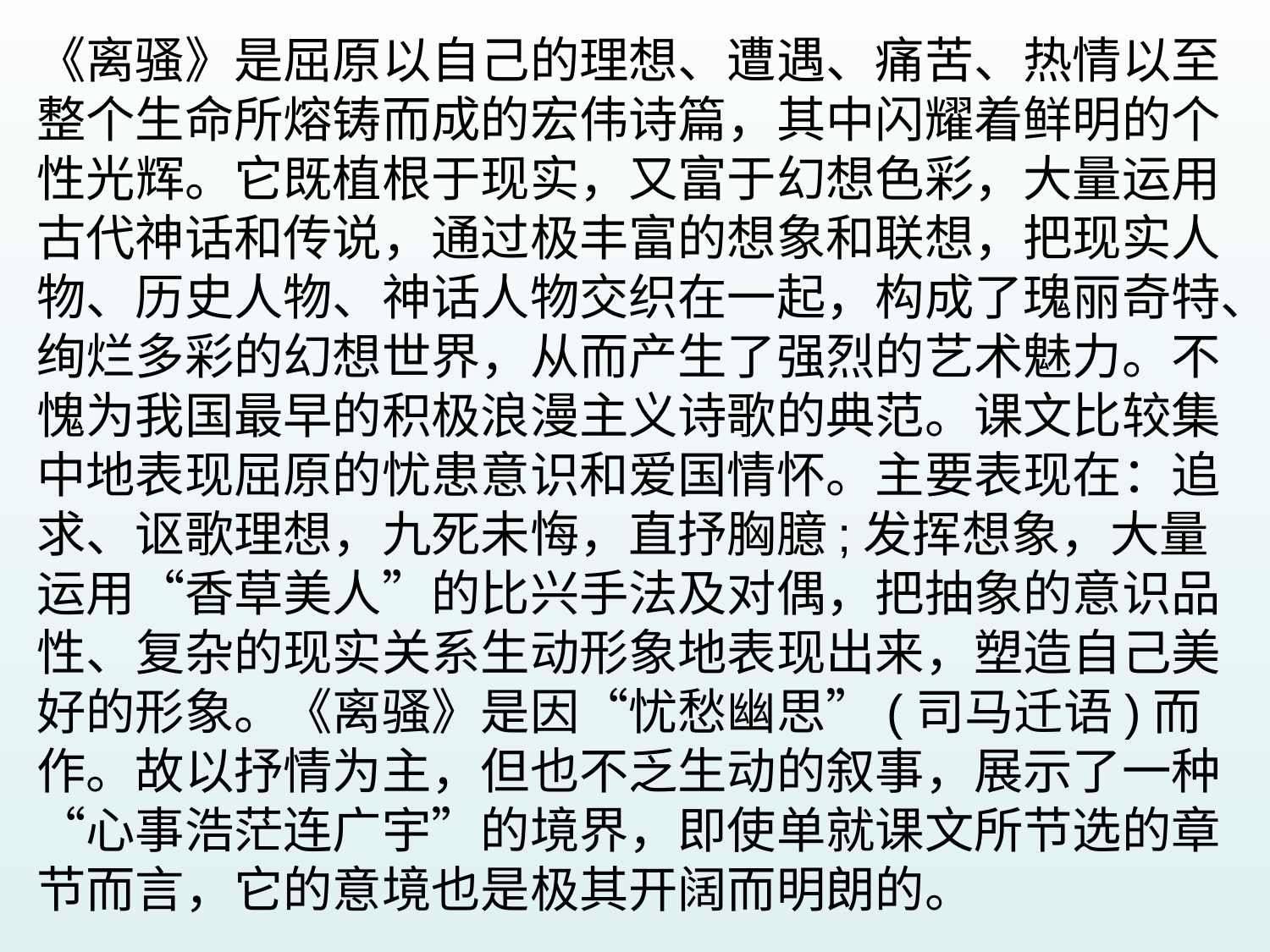

《离骚》是屈原以自己的理想、遭遇、痛苦、热情以至整个生命所熔铸而成的宏伟诗篇，其中闪耀着鲜明的个性光辉。它既植根于现实，又富于幻想色彩，大量运用古代神话和传说，通过极丰富的想象和联想，把现实人物、历史人物、神话人物交织在一起，构成了瑰丽奇特、绚烂多彩的幻想世界，从而产生了强烈的艺术魅力。不愧为我国最早的积极浪漫主义诗歌的典范。课文比较集中地表现屈原的忧患意识和爱国情怀。主要表现在：追求、讴歌理想，九死未悔，直抒胸臆;发挥想象，大量运用“香草美人”的比兴手法及对偶，把抽象的意识品性、复杂的现实关系生动形象地表现出来，塑造自己美好的形象。《离骚》是因“忧愁幽思”(司马迁语)而作。故以抒情为主，但也不乏生动的叙事，展示了一种“心事浩茫连广宇”的境界，即使单就课文所节选的章节而言，它的意境也是极其开阔而明朗的。